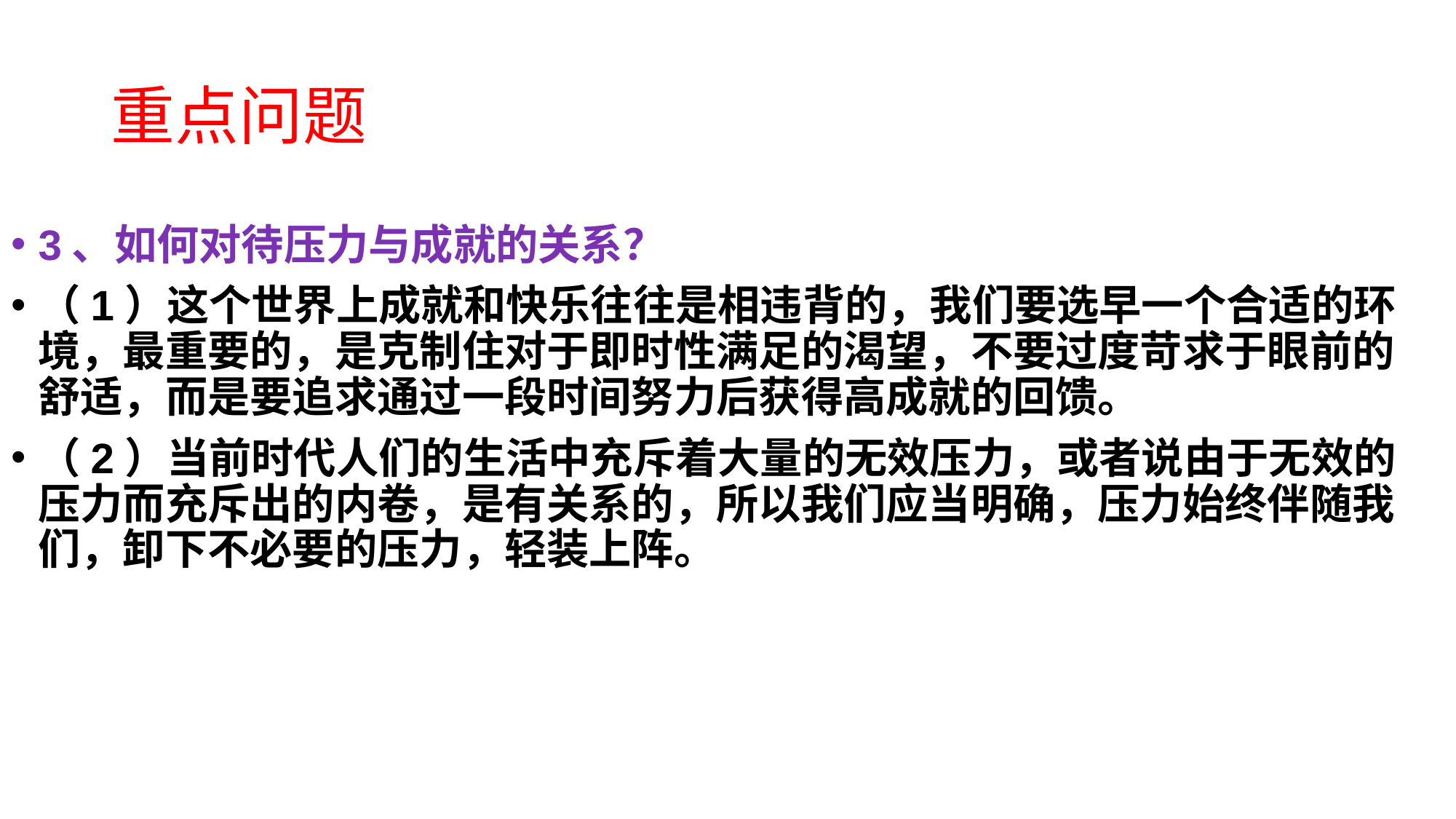

# 重点问题
3、如何对待压力与成就的关系？
（1）这个世界上成就和快乐往往是相违背的，我们要选早一个合适的环境，最重要的，是克制住对于即时性满足的渴望，不要过度苛求于眼前的舒适，而是要追求通过一段时间努力后获得高成就的回馈。
（2）当前时代人们的生活中充斥着大量的无效压力，或者说由于无效的压力而充斥出的内卷，是有关系的，所以我们应当明确，压力始终伴随我们，卸下不必要的压力，轻装上阵。